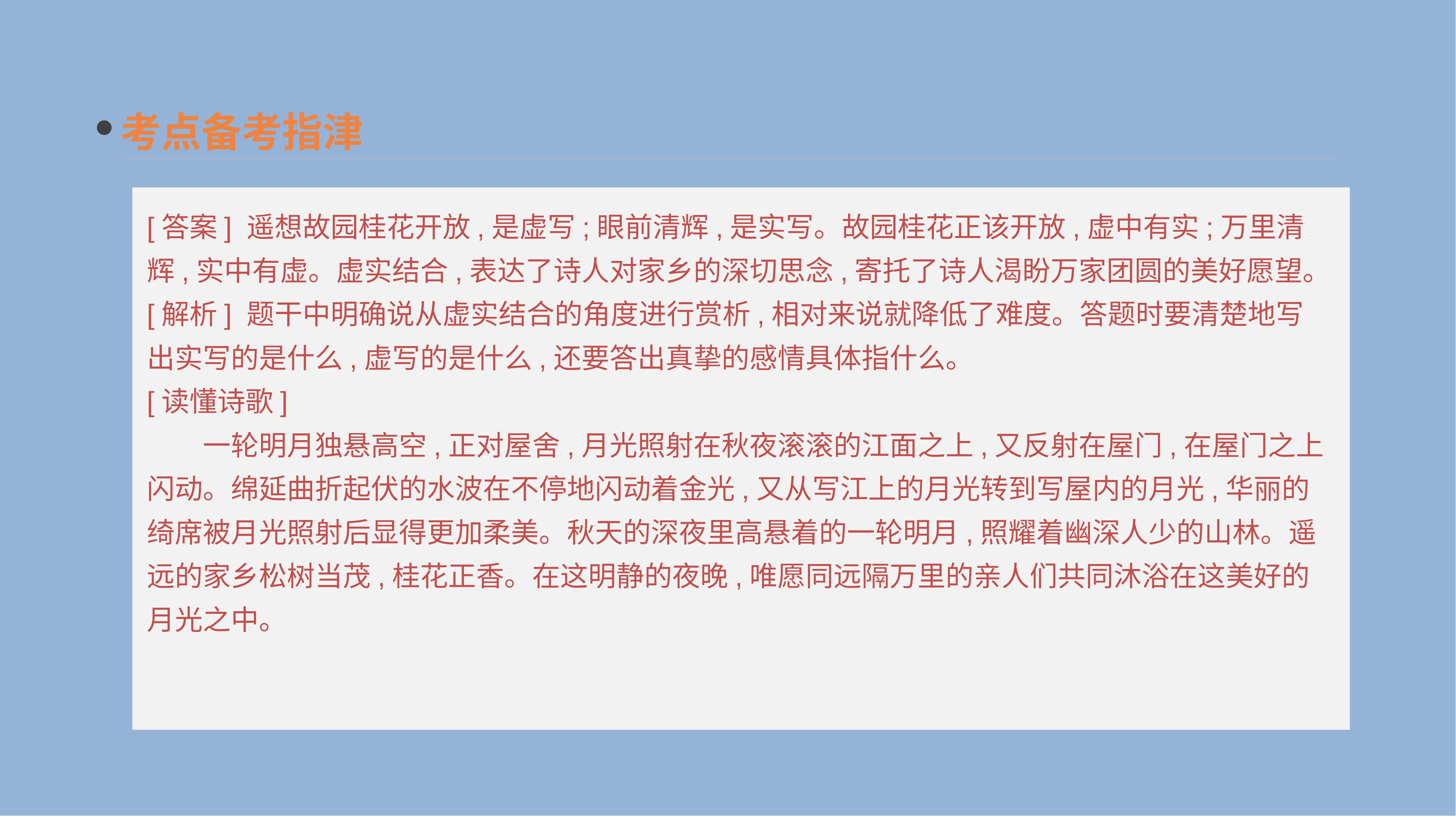

考点备考指津

[答案] 遥想故园桂花开放,是虚写;眼前清辉,是实写。故园桂花正该开放,虚中有实;万里清辉,实中有虚。虚实结合,表达了诗人对家乡的深切思念,寄托了诗人渴盼万家团圆的美好愿望。
[解析] 题干中明确说从虚实结合的角度进行赏析,相对来说就降低了难度。答题时要清楚地写出实写的是什么,虚写的是什么,还要答出真挚的感情具体指什么。
[读懂诗歌]
　　一轮明月独悬高空,正对屋舍,月光照射在秋夜滚滚的江面之上,又反射在屋门,在屋门之上闪动。绵延曲折起伏的水波在不停地闪动着金光,又从写江上的月光转到写屋内的月光,华丽的绮席被月光照射后显得更加柔美。秋天的深夜里高悬着的一轮明月,照耀着幽深人少的山林。遥远的家乡松树当茂,桂花正香。在这明静的夜晚,唯愿同远隔万里的亲人们共同沐浴在这美好的月光之中。